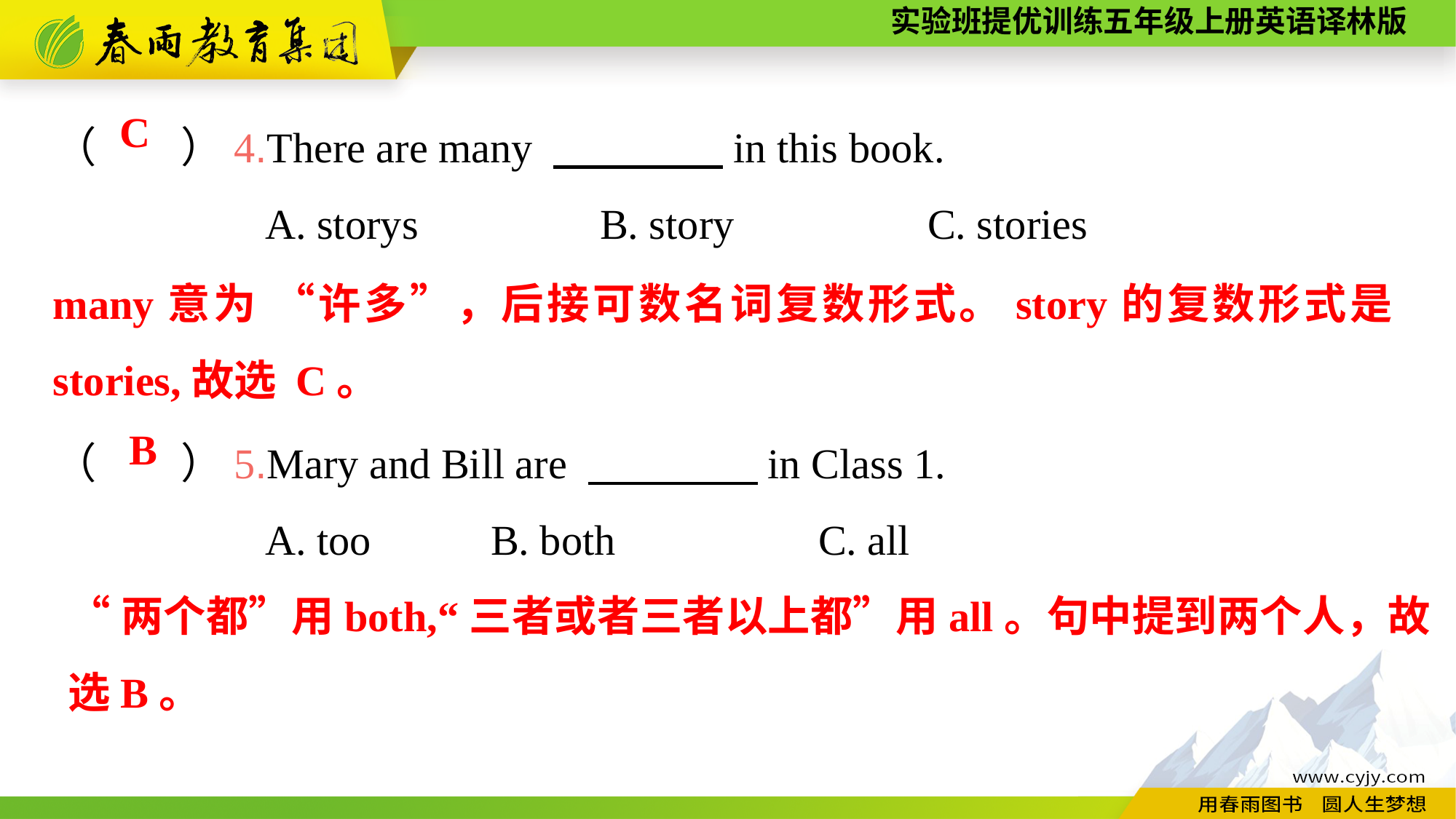

（　　）4.There are many 　　　　in this book.
                    A. storys		B. story		C. stories

（　　）5.Mary and Bill are 　　　　in Class 1.
                    A. too		B. both		C. all
C
many意为 “许多”，后接可数名词复数形式。story的复数形式是stories,故选 C。
B
“两个都”用both,“三者或者三者以上都”用all。句中提到两个人，故选B。